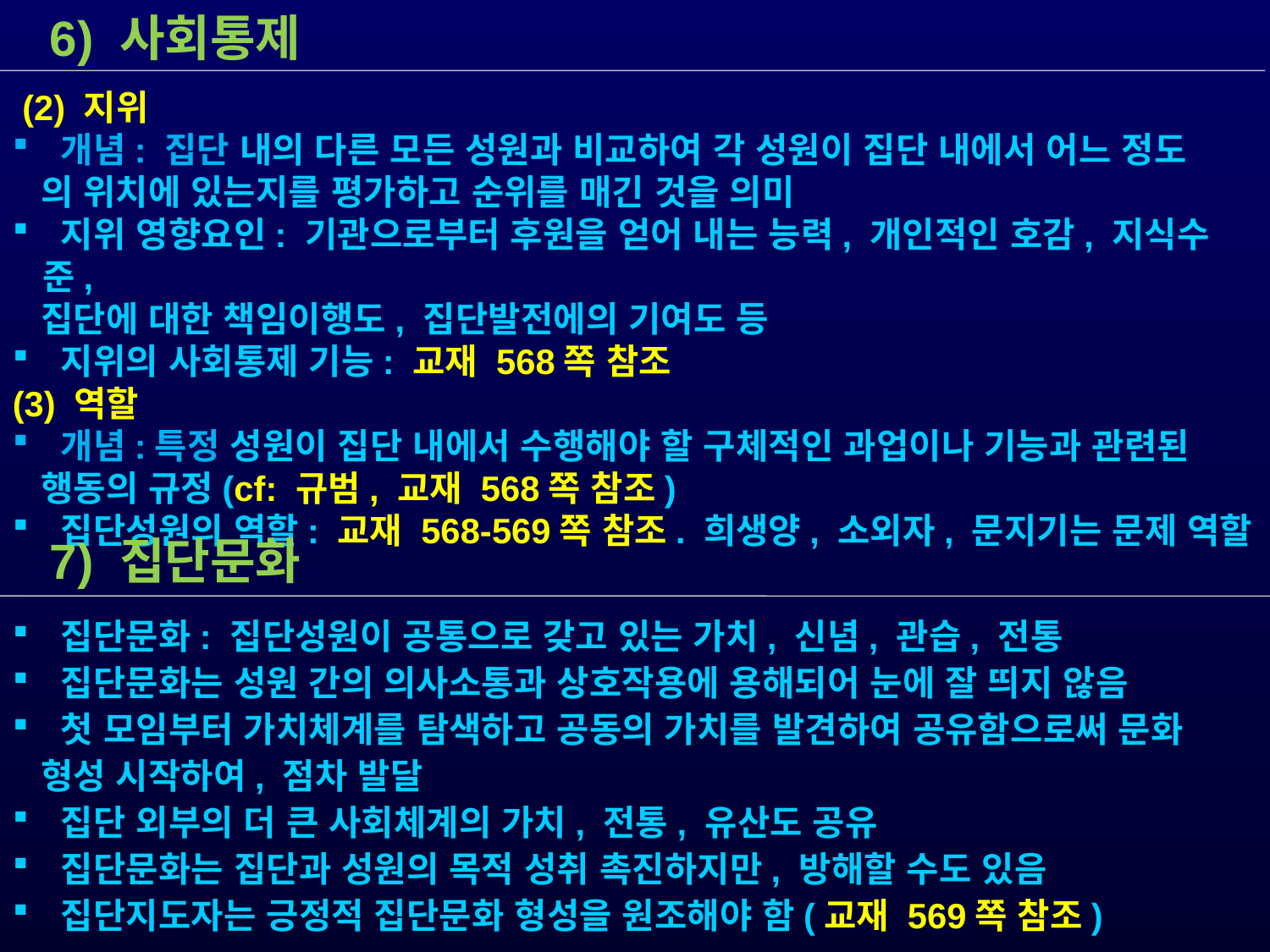

6) 사회통제
 (2) 지위
 개념: 집단 내의 다른 모든 성원과 비교하여 각 성원이 집단 내에서 어느 정도
  의 위치에 있는지를 평가하고 순위를 매긴 것을 의미
 지위 영향요인: 기관으로부터 후원을 얻어 내는 능력, 개인적인 호감, 지식수준,
  집단에 대한 책임이행도, 집단발전에의 기여도 등
 지위의 사회통제 기능: 교재 568쪽 참조
(3) 역할
 개념:특정 성원이 집단 내에서 수행해야 할 구체적인 과업이나 기능과 관련된
  행동의 규정(cf: 규범, 교재 568쪽 참조)
 집단성원의 역할: 교재 568-569쪽 참조. 희생양, 소외자, 문지기는 문제 역할

  7) 집단문화

 집단문화: 집단성원이 공통으로 갖고 있는 가치, 신념, 관습, 전통
 집단문화는 성원 간의 의사소통과 상호작용에 용해되어 눈에 잘 띄지 않음
 첫 모임부터 가치체계를 탐색하고 공동의 가치를 발견하여 공유함으로써 문화
  형성 시작하여, 점차 발달
 집단 외부의 더 큰 사회체계의 가치, 전통, 유산도 공유
 집단문화는 집단과 성원의 목적 성취 촉진하지만, 방해할 수도 있음
 집단지도자는 긍정적 집단문화 형성을 원조해야 함(교재 569쪽 참조)